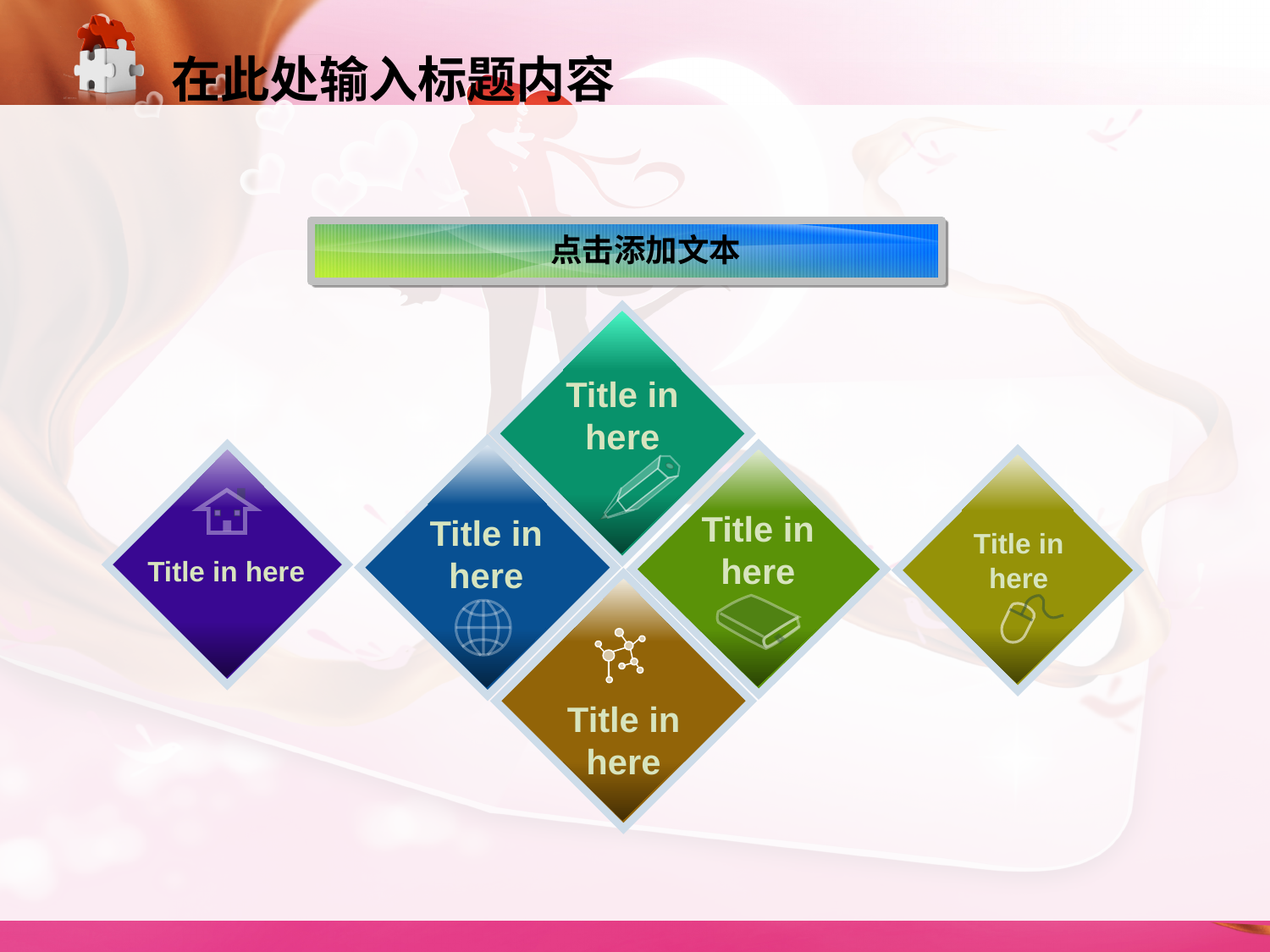

在此处输入标题内容

点击添加文本

Title in here

Title in here
Title in here
Title in here
Title in here

Title in here